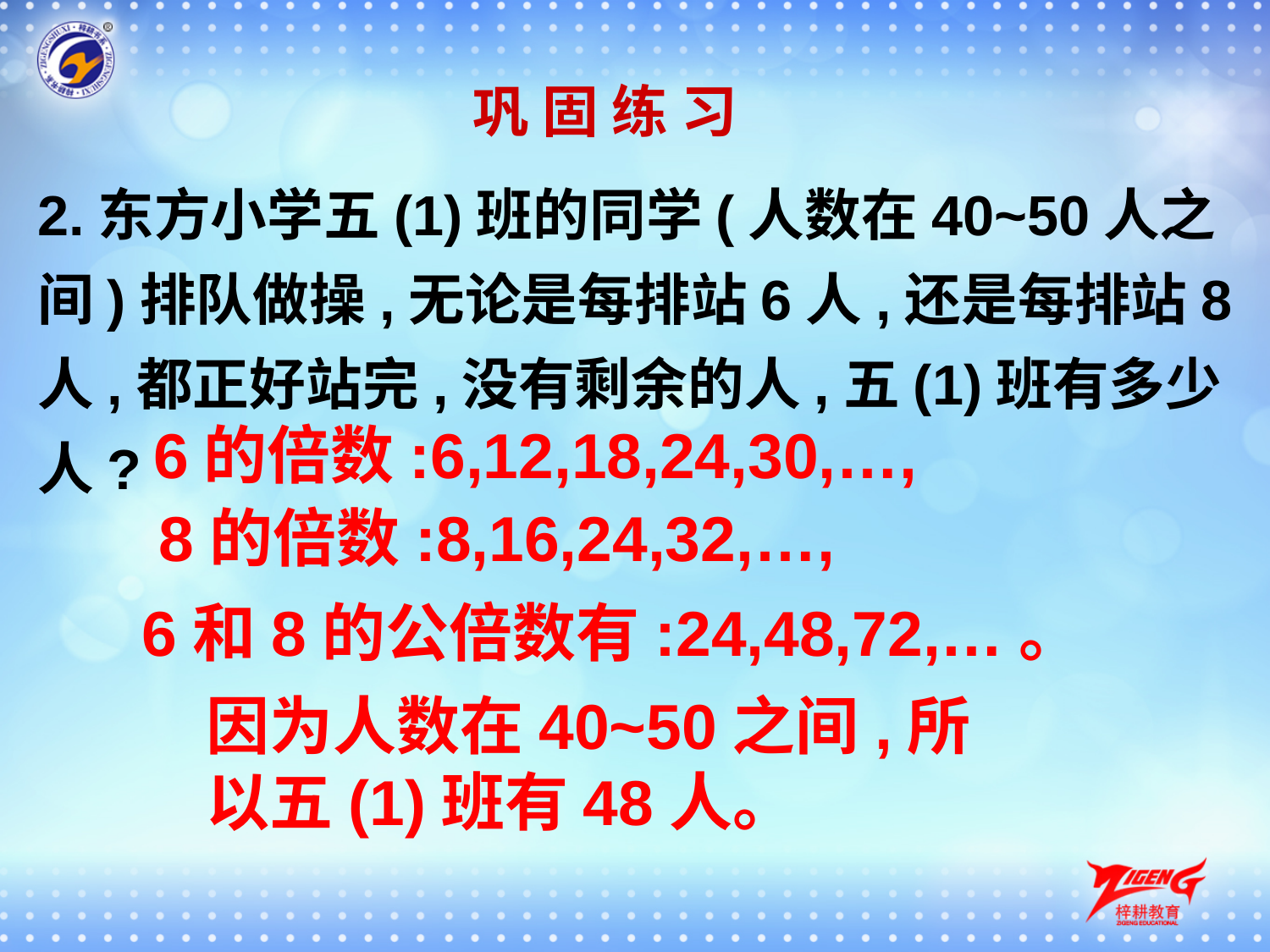

巩 固 练 习
2.东方小学五(1)班的同学(人数在40~50人之间)排队做操,无论是每排站6人,还是每排站8人,都正好站完,没有剩余的人,五(1)班有多少人?
6的倍数:6,12,18,24,30,…,
8的倍数:8,16,24,32,…,
6和8的公倍数有:24,48,72,…。
因为人数在40~50之间,所以五(1)班有48人。